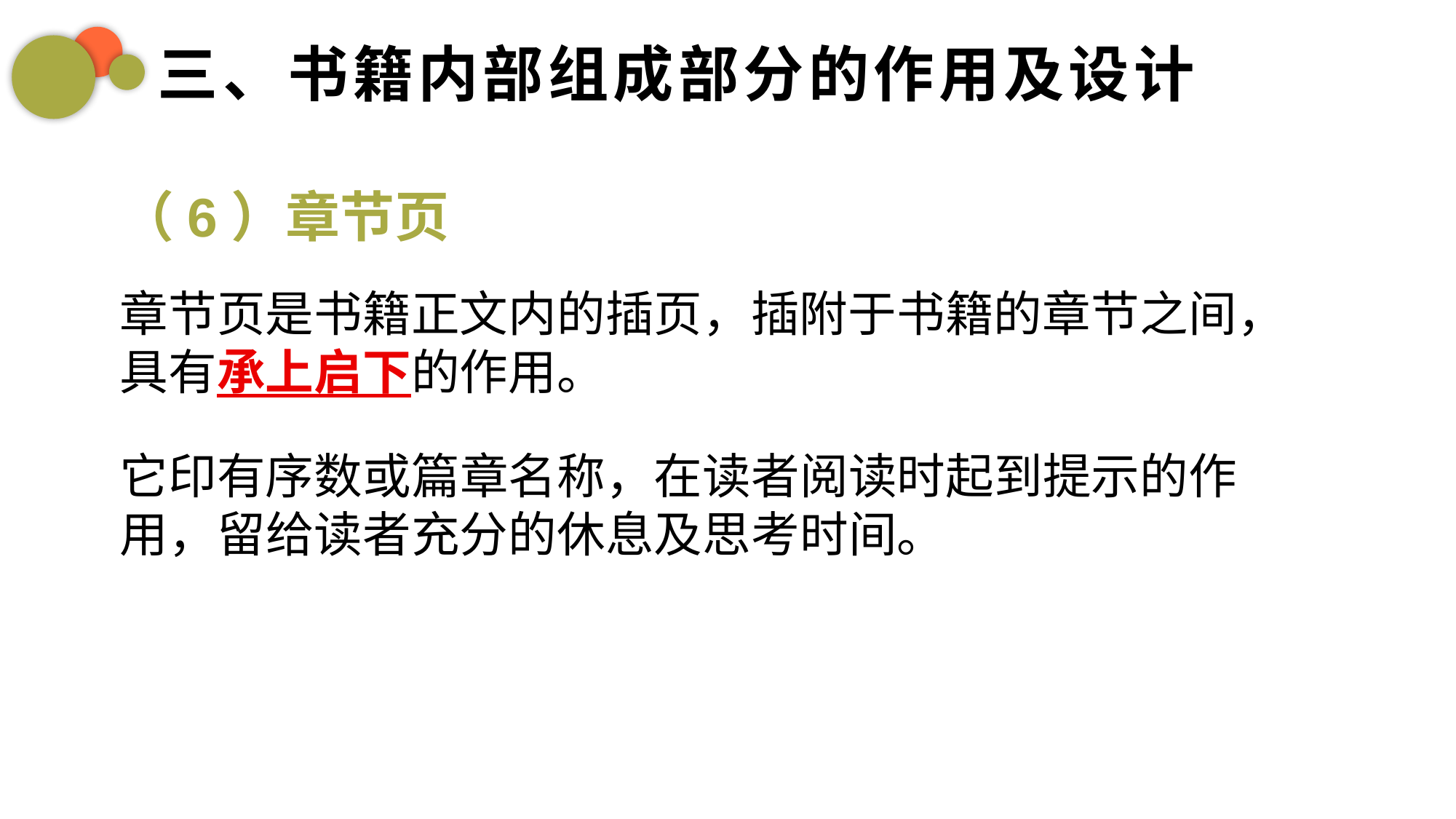

三、书籍内部组成部分的作用及设计
（6）章节页
章节页是书籍正文内的插页，插附于书籍的章节之间，具有承上启下的作用。
它印有序数或篇章名称，在读者阅读时起到提示的作用，留给读者充分的休息及思考时间。